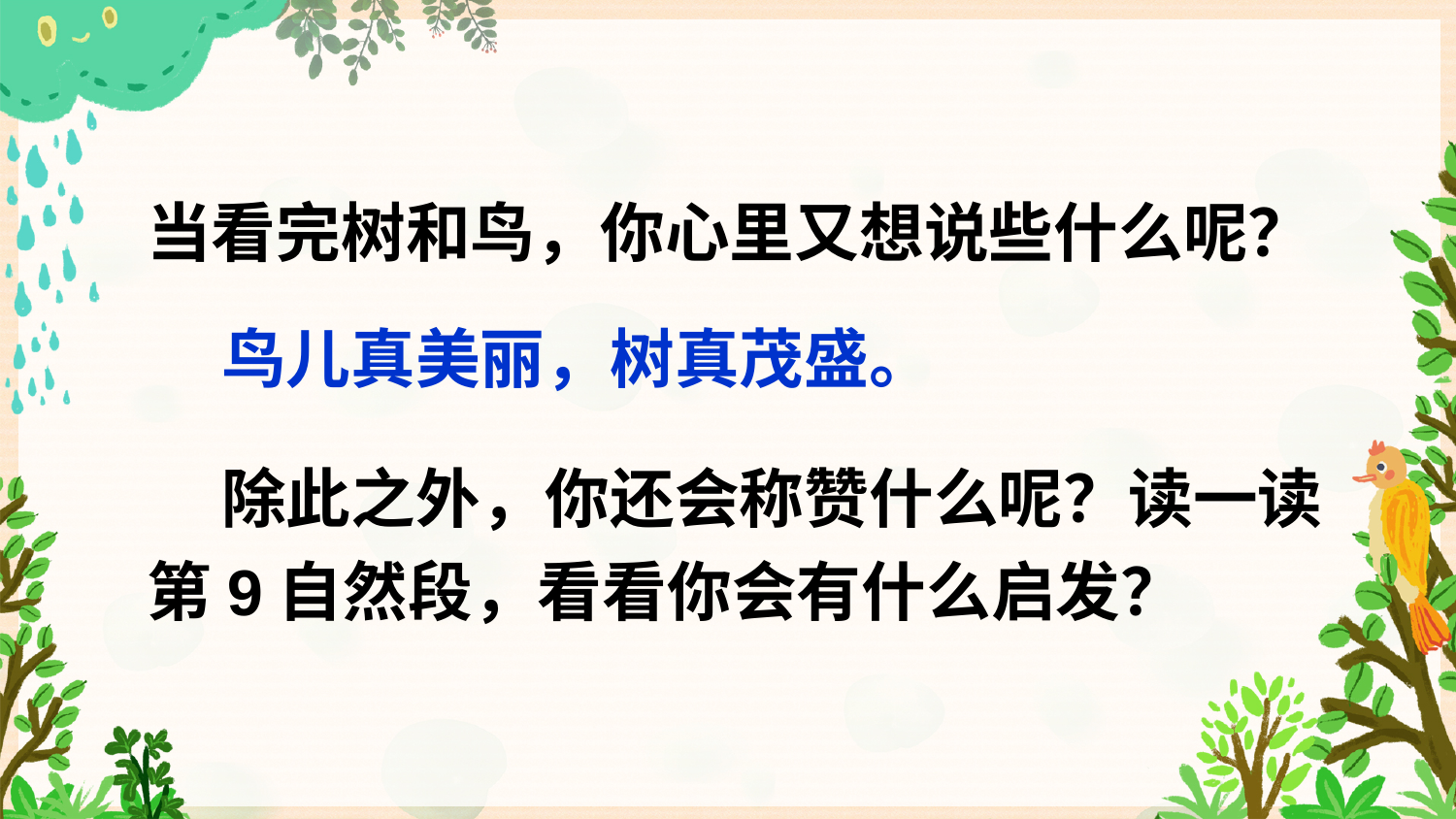

当看完树和鸟，你心里又想说些什么呢？
    鸟儿真美丽，树真茂盛。
    除此之外，你还会称赞什么呢？读一读第9自然段，看看你会有什么启发？